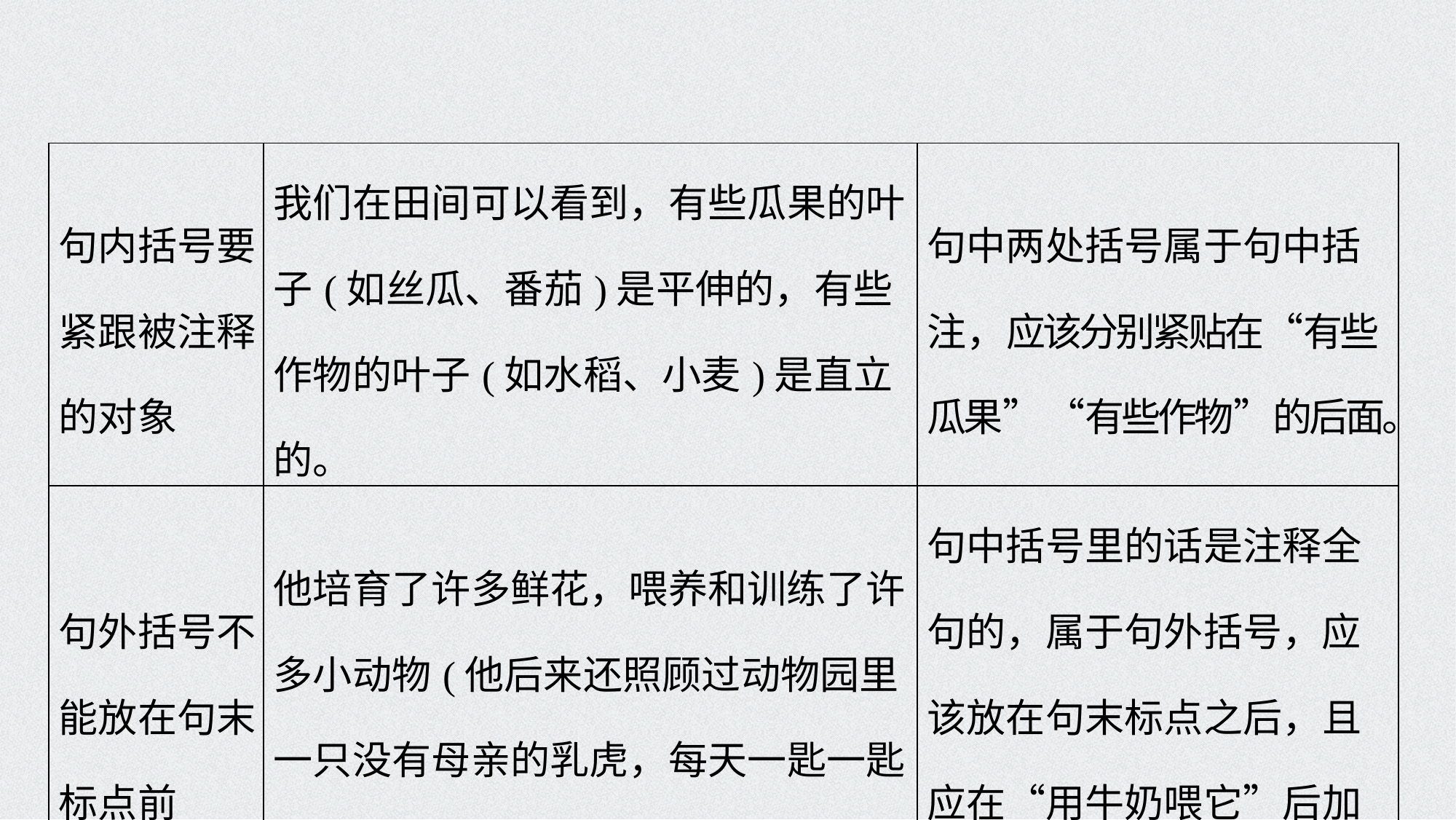

| 句内括号要紧跟被注释的对象 | 我们在田间可以看到，有些瓜果的叶子(如丝瓜、番茄)是平伸的，有些作物的叶子(如水稻、小麦)是直立的。 | 句中两处括号属于句中括注，应该分别紧贴在“有些瓜果” “有些作物”的后面。 |
| --- | --- | --- |
| 句外括号不能放在句末标点前 | 他培育了许多鲜花，喂养和训练了许多小动物(他后来还照顾过动物园里一只没有母亲的乳虎，每天一匙一匙地用牛奶喂它)。 | 句中括号里的话是注释全句的，属于句外括号，应该放在句末标点之后，且应在“用牛奶喂它”后加句号。 |